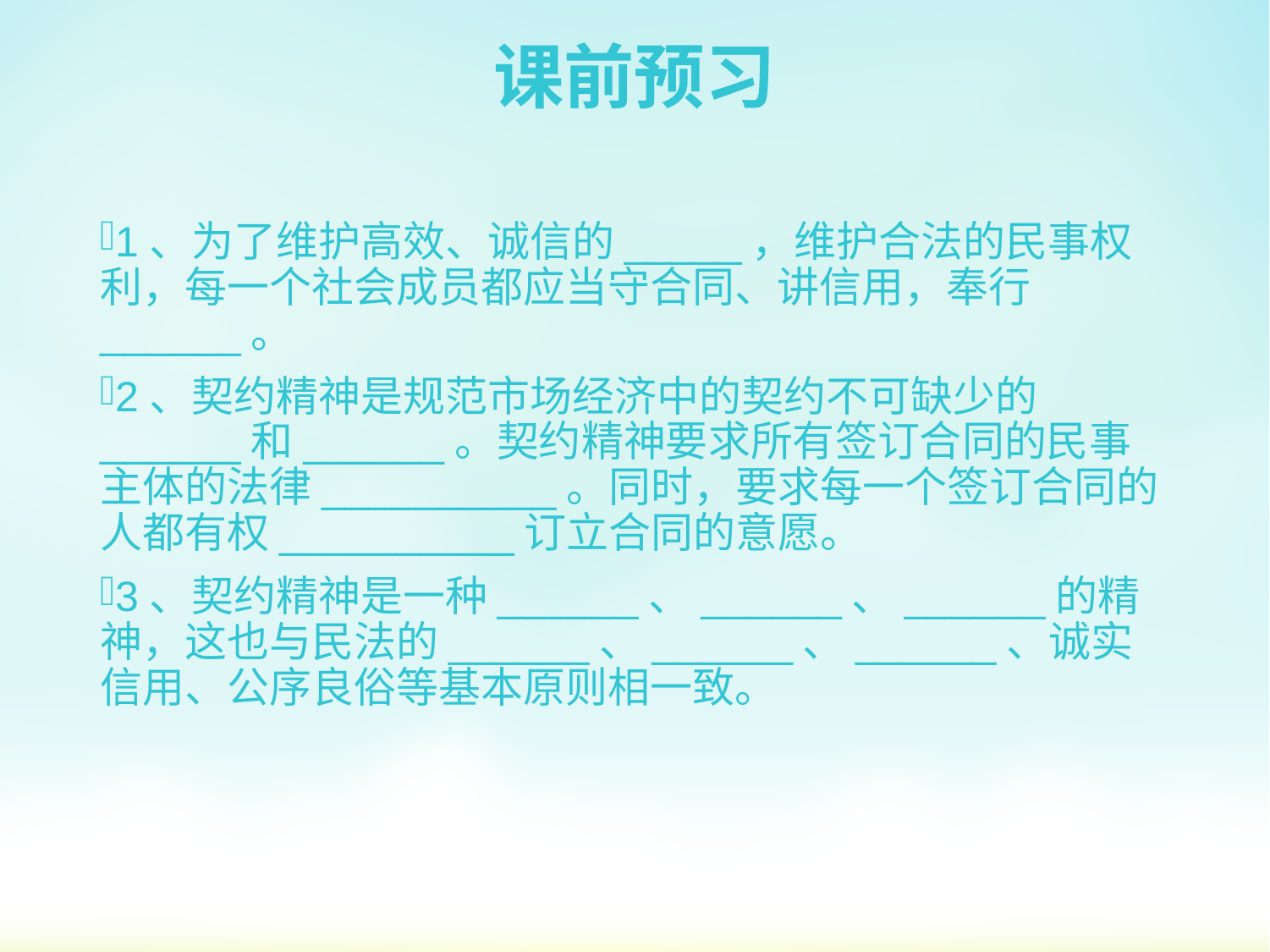

# 课前预习
1、为了维护高效、诚信的_____，维护合法的民事权利，每一个社会成员都应当守合同、讲信用，奉行______。
2、契约精神是规范市场经济中的契约不可缺少的______和______。契约精神要求所有签订合同的民事主体的法律__________。同时，要求每一个签订合同的人都有权__________订立合同的意愿。
3、契约精神是一种______、______、______的精神，这也与民法的______、______、______、诚实信用、公序良俗等基本原则相一致。